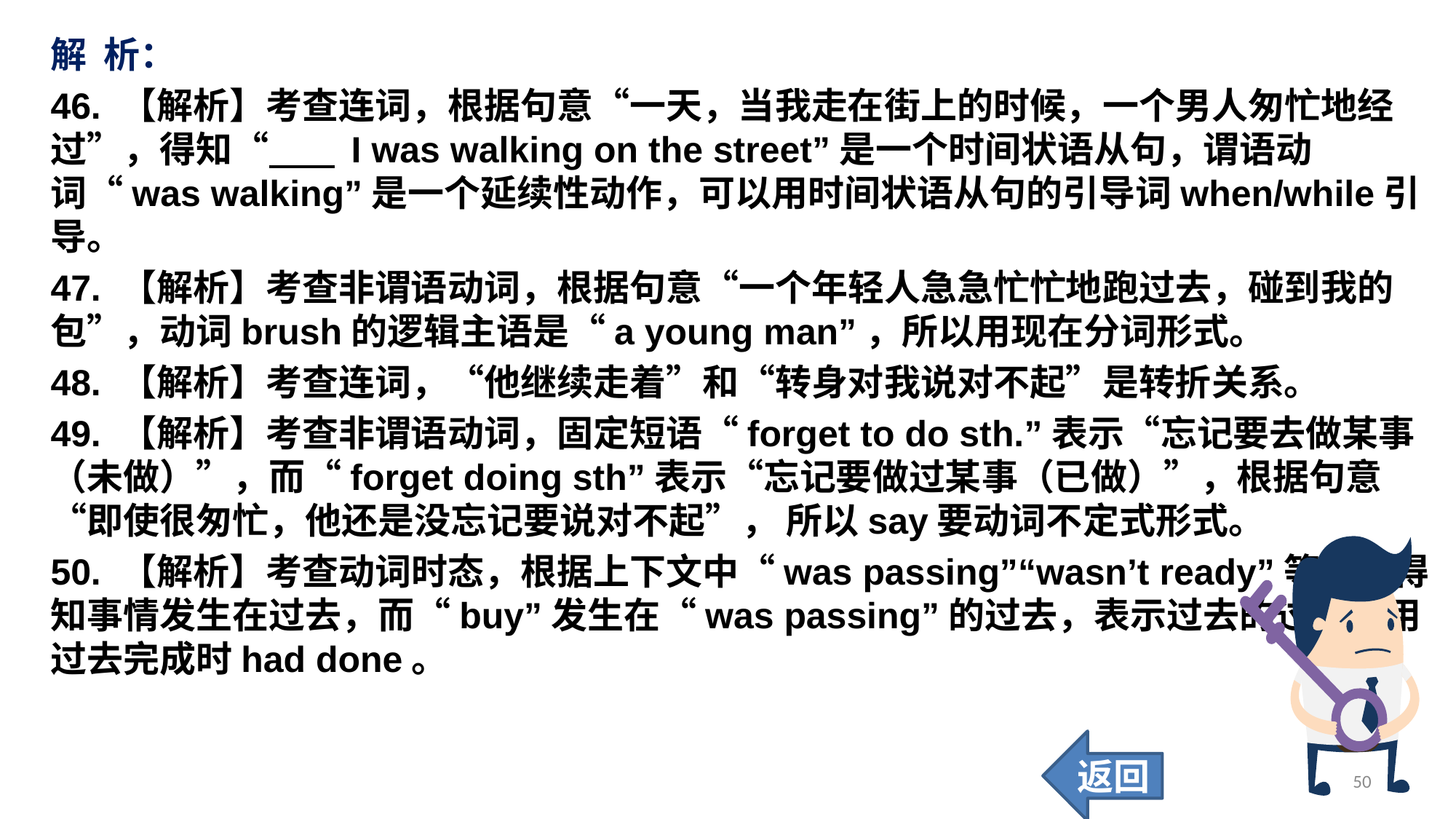

解  析：
46. 【解析】考查连词，根据句意“一天，当我走在街上的时候，一个男人匆忙地经过”，得知“         I was walking on the street”是一个时间状语从句，谓语动词“was walking”是一个延续性动作，可以用时间状语从句的引导词when/while引导。
47. 【解析】考查非谓语动词，根据句意“一个年轻人急急忙忙地跑过去，碰到我的包”，动词brush的逻辑主语是“a young man”，所以用现在分词形式。
48. 【解析】考查连词，“他继续走着”和“转身对我说对不起”是转折关系。
49. 【解析】考查非谓语动词，固定短语“forget to do sth.”表示“忘记要去做某事（未做）”，而“forget doing sth”表示“忘记要做过某事（已做）”，根据句意“即使很匆忙，他还是没忘记要说对不起”， 所以say要动词不定式形式。
50. 【解析】考查动词时态，根据上下文中“was passing”“wasn’t ready”等线索得知事情发生在过去，而“buy”发生在“was passing”的过去，表示过去的过去，用过去完成时had done。

返回
50